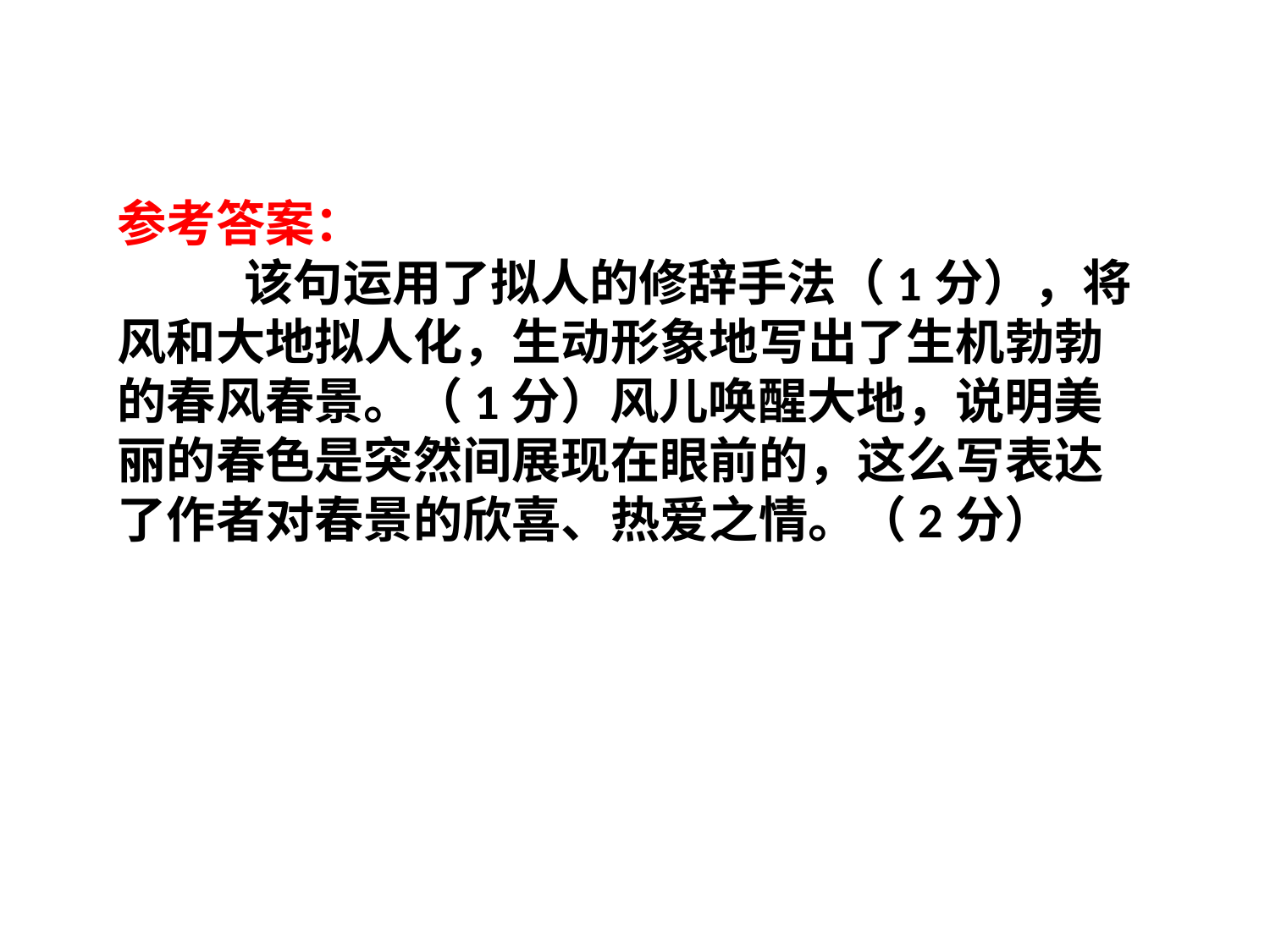

参考答案：
	该句运用了拟人的修辞手法（1分），将风和大地拟人化，生动形象地写出了生机勃勃的春风春景。（1分）风儿唤醒大地，说明美丽的春色是突然间展现在眼前的，这么写表达了作者对春景的欣喜、热爱之情。（2分）